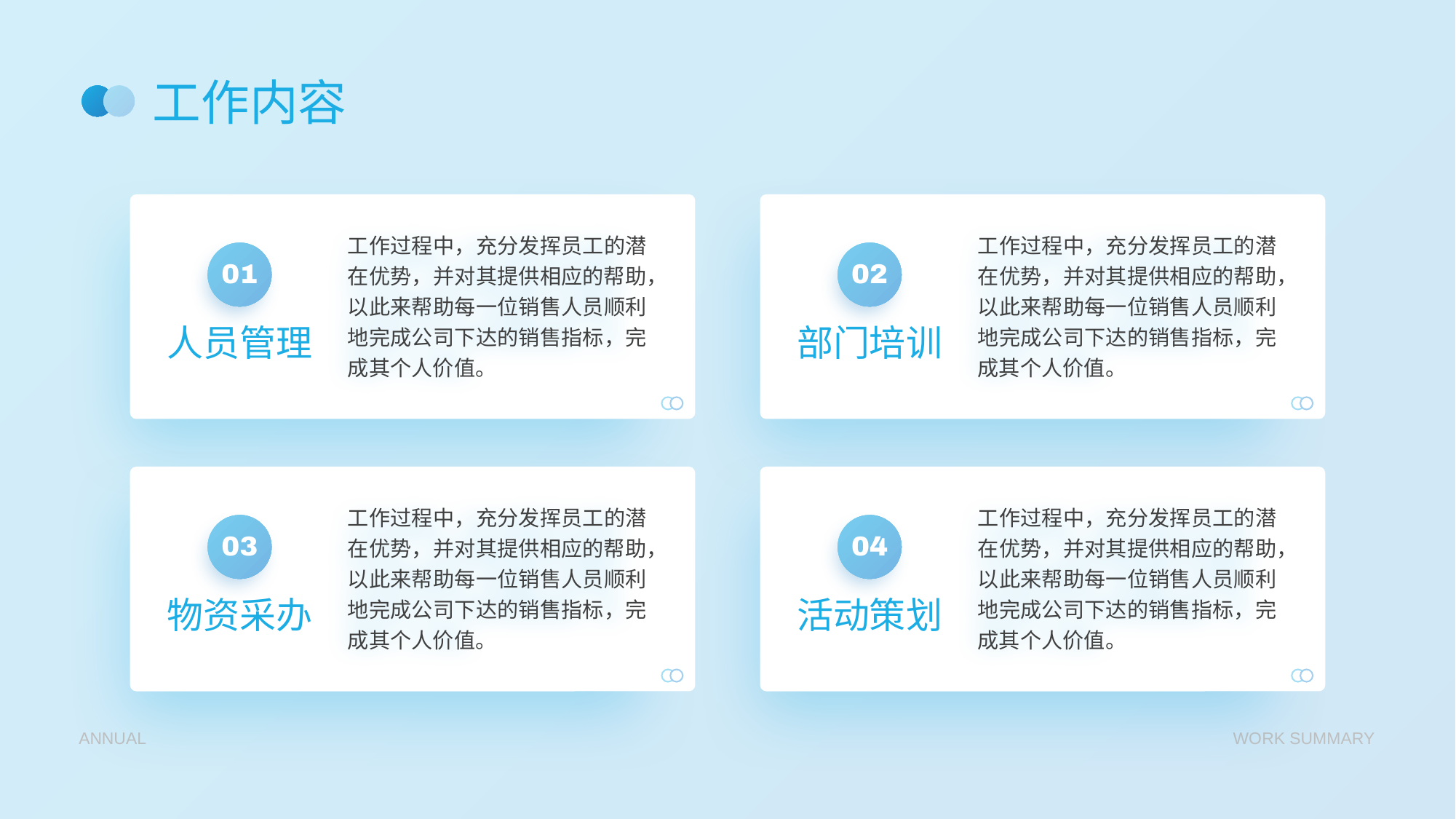

# 工作内容

工作过程中，充分发挥员工的潜在优势，并对其提供相应的帮助，以此来帮助每一位销售人员顺利地完成公司下达的销售指标，完成其个人价值。
01
人员管理

工作过程中，充分发挥员工的潜在优势，并对其提供相应的帮助，以此来帮助每一位销售人员顺利地完成公司下达的销售指标，完成其个人价值。
02
部门培训

工作过程中，充分发挥员工的潜在优势，并对其提供相应的帮助，以此来帮助每一位销售人员顺利地完成公司下达的销售指标，完成其个人价值。
03
物资采办

工作过程中，充分发挥员工的潜在优势，并对其提供相应的帮助，以此来帮助每一位销售人员顺利地完成公司下达的销售指标，完成其个人价值。
04
活动策划